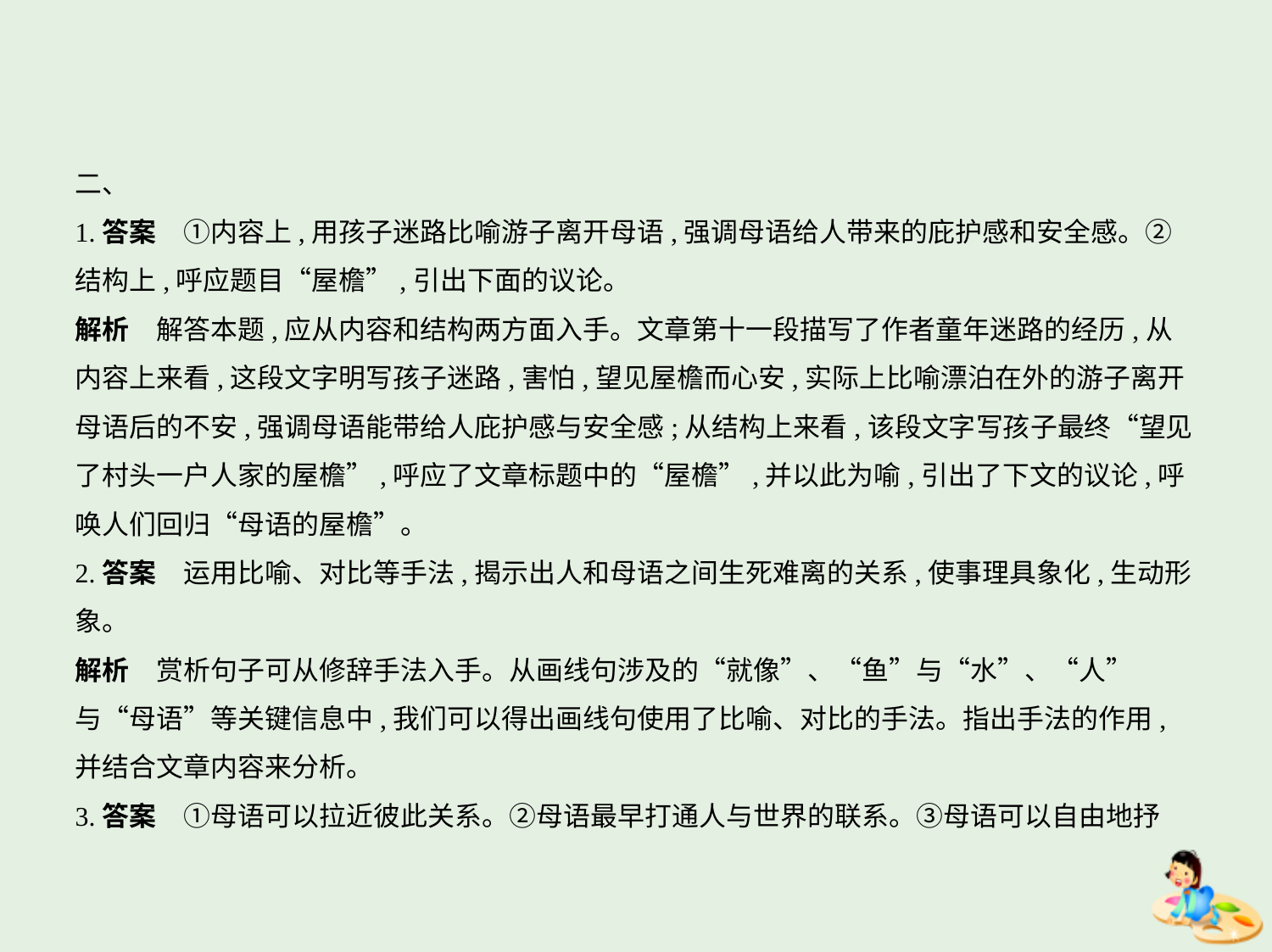

二、
1.答案　①内容上,用孩子迷路比喻游子离开母语,强调母语给人带来的庇护感和安全感。②
结构上,呼应题目“屋檐”,引出下面的议论。
解析　解答本题,应从内容和结构两方面入手。文章第十一段描写了作者童年迷路的经历,从
内容上来看,这段文字明写孩子迷路,害怕,望见屋檐而心安,实际上比喻漂泊在外的游子离开
母语后的不安,强调母语能带给人庇护感与安全感;从结构上来看,该段文字写孩子最终“望见
了村头一户人家的屋檐”,呼应了文章标题中的“屋檐”,并以此为喻,引出了下文的议论,呼
唤人们回归“母语的屋檐”。
2.答案　运用比喻、对比等手法,揭示出人和母语之间生死难离的关系,使事理具象化,生动形
象。
解析　赏析句子可从修辞手法入手。从画线句涉及的“就像”、“鱼”与“水”、“人”
与“母语”等关键信息中,我们可以得出画线句使用了比喻、对比的手法。指出手法的作用,
并结合文章内容来分析。
3.答案　①母语可以拉近彼此关系。②母语最早打通人与世界的联系。③母语可以自由地抒